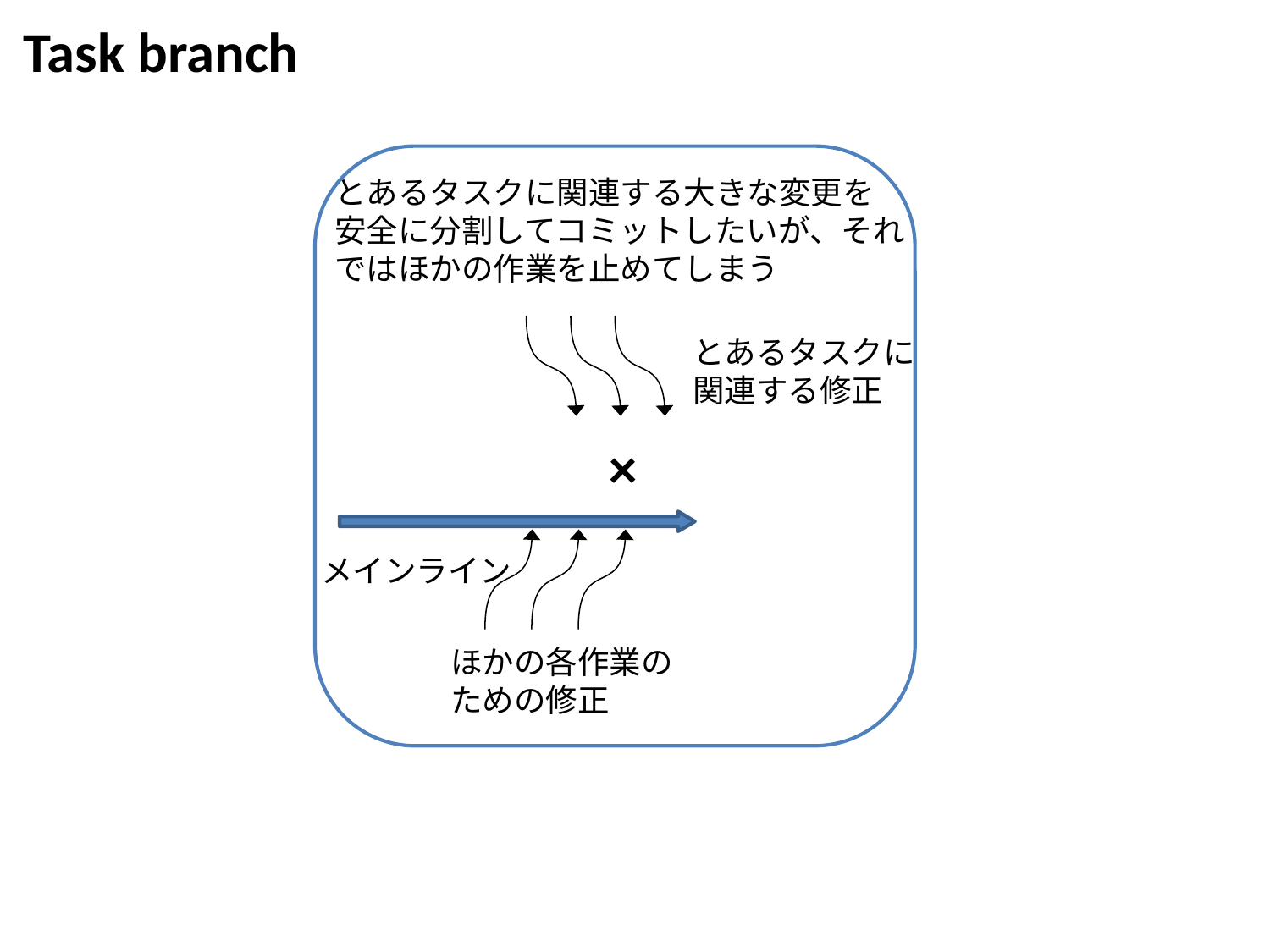

Task branch

とあるタスクに関連する大きな変更を
安全に分割してコミットしたいが、それ
ではほかの作業を止めてしまう
とあるタスクに
関連する修正
×

メインライン
ほかの各作業の
ための修正